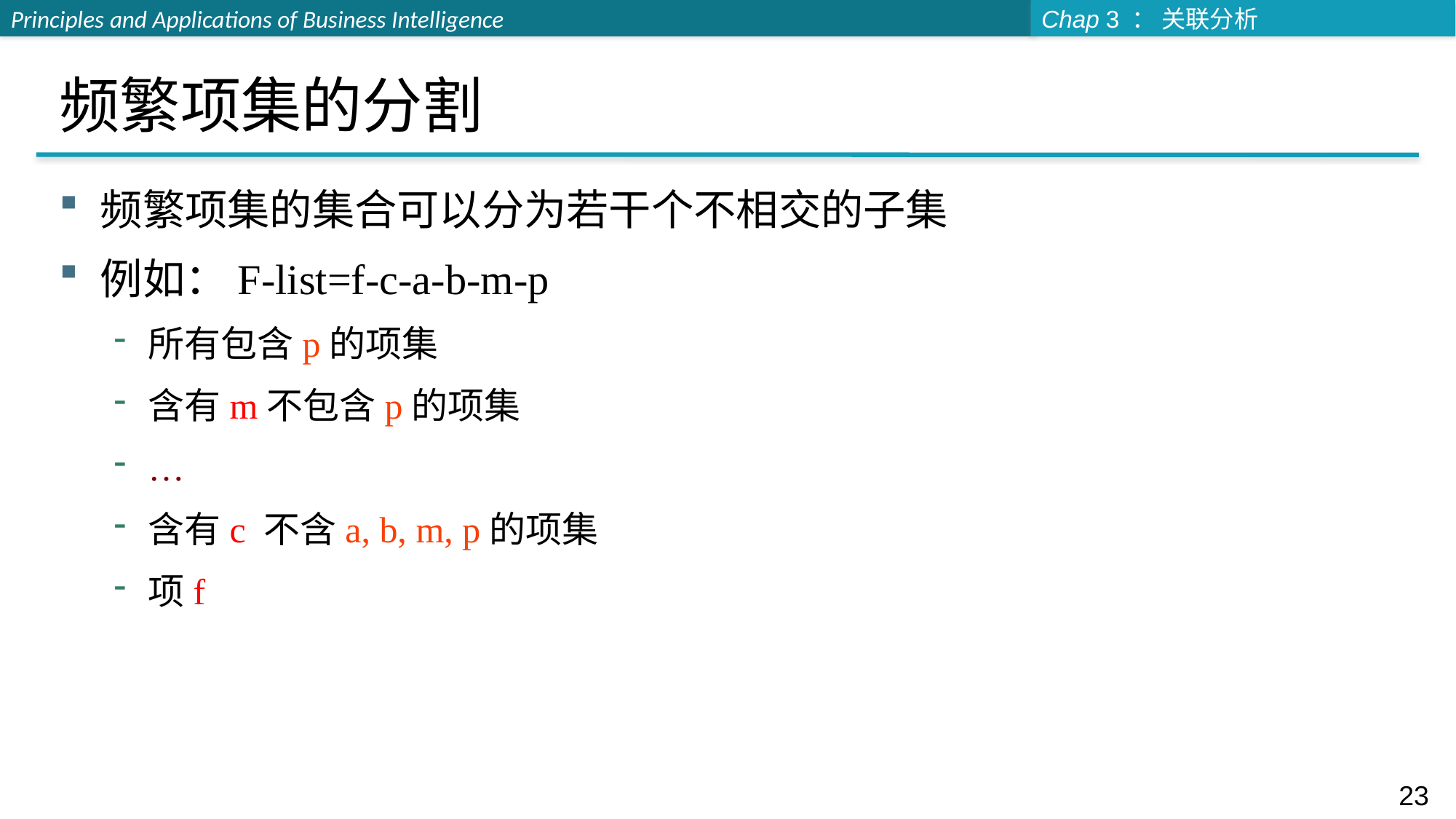

# 频繁项集的分割
频繁项集的集合可以分为若干个不相交的子集
例如：F-list=f-c-a-b-m-p
所有包含p的项集
含有m不包含p的项集
…
含有c 不含a, b, m, p的项集
项f